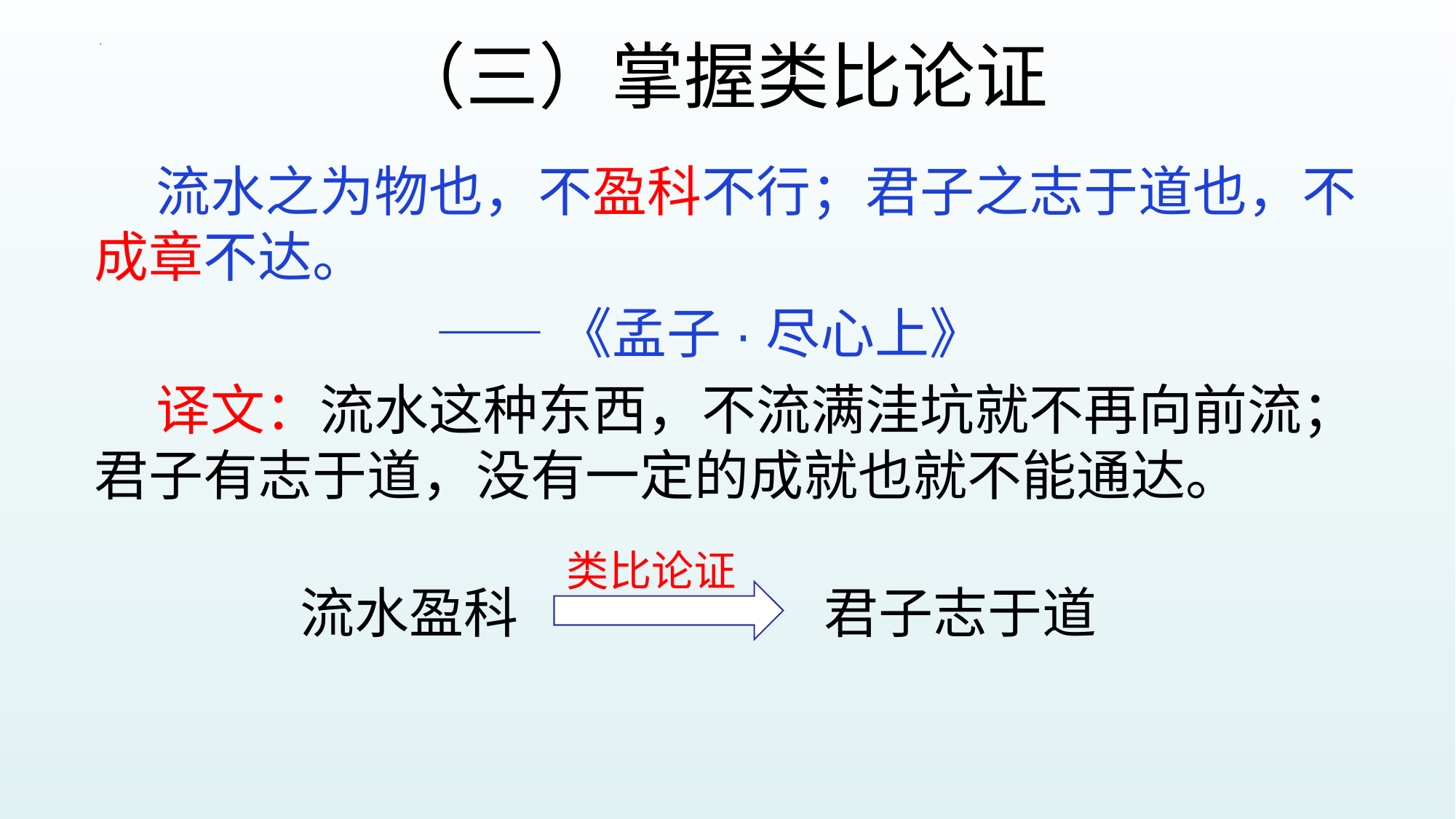

# （三）掌握类比论证
    流水之为物也，不盈科不行；君子之志于道也，不成章不达。
                            ——《孟子·尽心上》
    译文：流水这种东西，不流满洼坑就不再向前流；君子有志于道，没有一定的成就也就不能通达。

类比论证
流水盈科
君子志于道